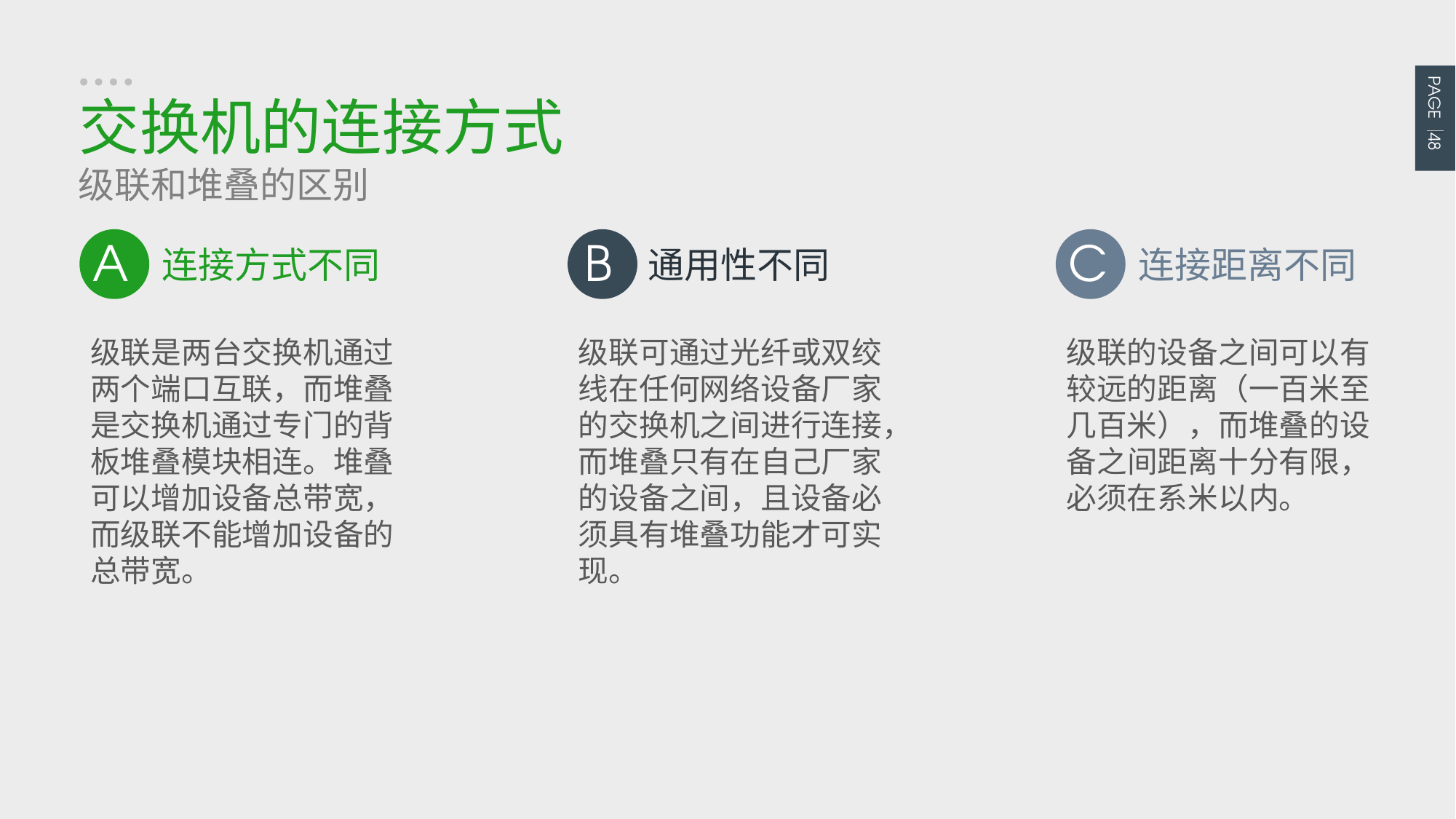

PAGE   48
交换机的连接方式
级联和堆叠的区别
A

连接方式不同
级联是两台交换机通过两个端口互联，而堆叠是交换机通过专门的背板堆叠模块相连。堆叠可以增加设备总带宽，而级联不能增加设备的总带宽。
B

通用性不同
级联可通过光纤或双绞线在任何网络设备厂家的交换机之间进行连接，而堆叠只有在自己厂家的设备之间，且设备必须具有堆叠功能才可实现。
C

连接距离不同
级联的设备之间可以有较远的距离（一百米至几百米），而堆叠的设备之间距离十分有限，必须在系米以内。